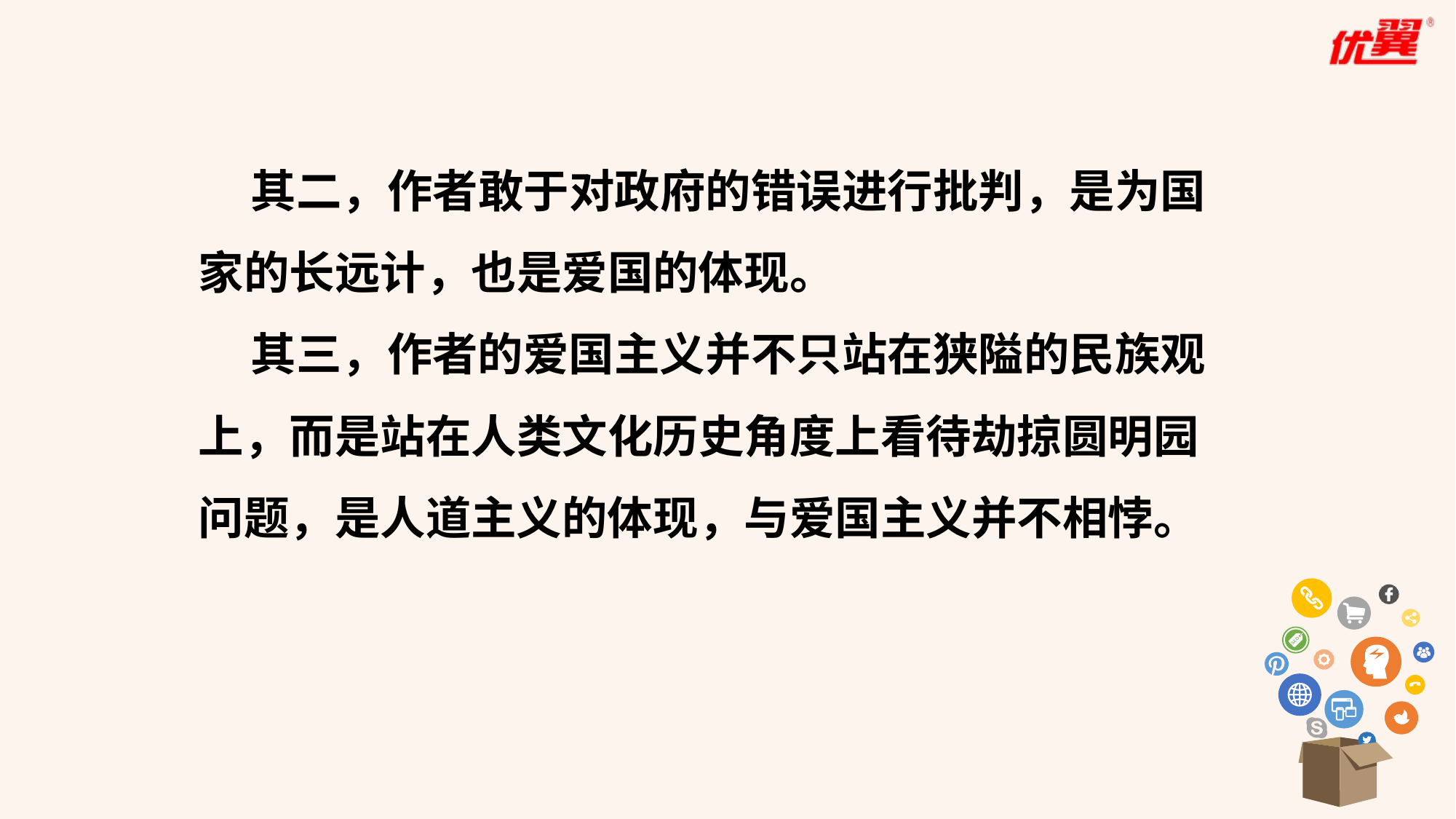

其二，作者敢于对政府的错误进行批判，是为国家的长远计，也是爱国的体现。
    其三，作者的爱国主义并不只站在狭隘的民族观上，而是站在人类文化历史角度上看待劫掠圆明园问题，是人道主义的体现，与爱国主义并不相悖。